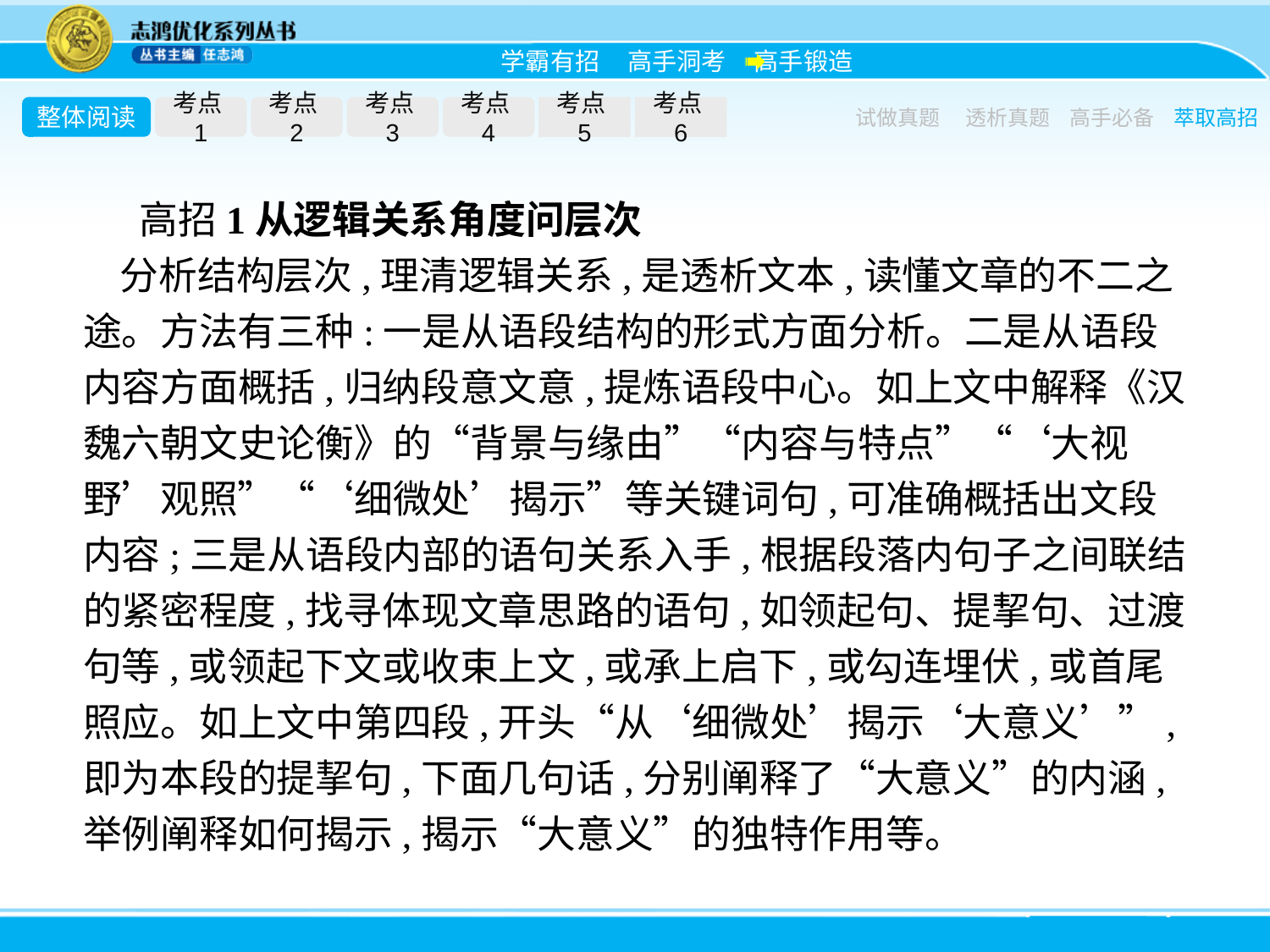

整体阅读
考点1
考点2
考点3
考点4
考点5
考点6
试做真题
透析真题
高手必备
萃取高招
高招1从逻辑关系角度问层次
分析结构层次,理清逻辑关系,是透析文本,读懂文章的不二之途。方法有三种:一是从语段结构的形式方面分析。二是从语段内容方面概括,归纳段意文意,提炼语段中心。如上文中解释《汉魏六朝文史论衡》的“背景与缘由”“内容与特点”“‘大视野’观照”“‘细微处’揭示”等关键词句,可准确概括出文段内容;三是从语段内部的语句关系入手,根据段落内句子之间联结的紧密程度,找寻体现文章思路的语句,如领起句、提挈句、过渡句等,或领起下文或收束上文,或承上启下,或勾连埋伏,或首尾照应。如上文中第四段,开头“从‘细微处’揭示‘大意义’”,即为本段的提挈句,下面几句话,分别阐释了“大意义”的内涵,举例阐释如何揭示,揭示“大意义”的独特作用等。